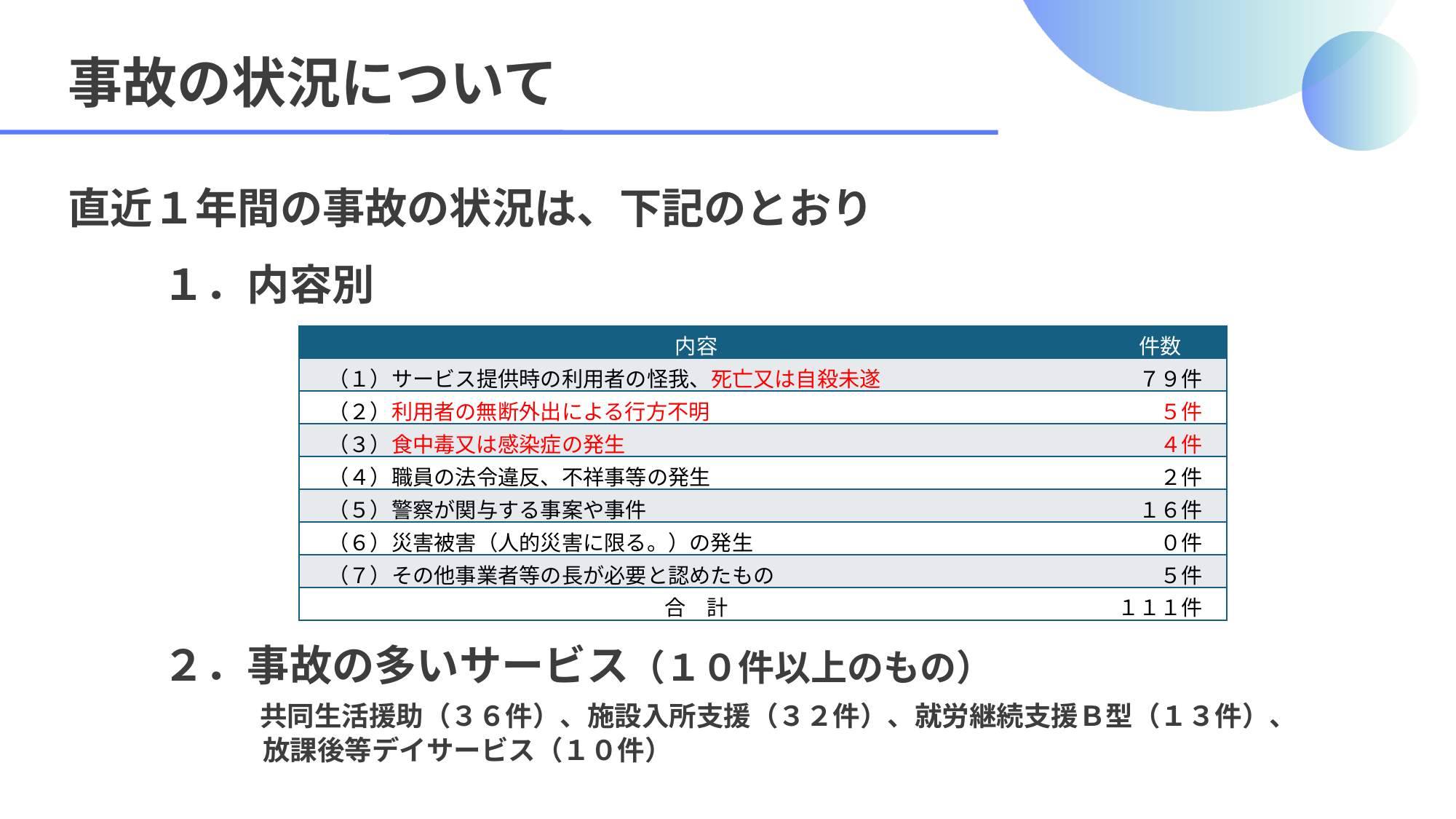

事故の状況について

直近１年間の事故の状況は、下記のとおり
１．内容別

２．事故の多いサービス（１０件以上のもの）
　　   共同生活援助（３６件）、施設入所支援（３２件）、就労継続支援Ｂ型（１３件）、
　　　   放課後等デイサービス（１０件）

| 内容 | 件数 |
| --- | --- |
| （１）サービス提供時の利用者の怪我、死亡又は自殺未遂 | ７９件 |
| （２）利用者の無断外出による行方不明 | ５件 |
| （３）食中毒又は感染症の発生 | ４件 |
| （４）職員の法令違反、不祥事等の発生 | ２件 |
| （５）警察が関与する事案や事件 | １６件 |
| （６）災害被害（人的災害に限る。）の発生 | ０件 |
| （７）その他事業者等の長が必要と認めたもの | ５件 |
| 合　計 | １１１件 |